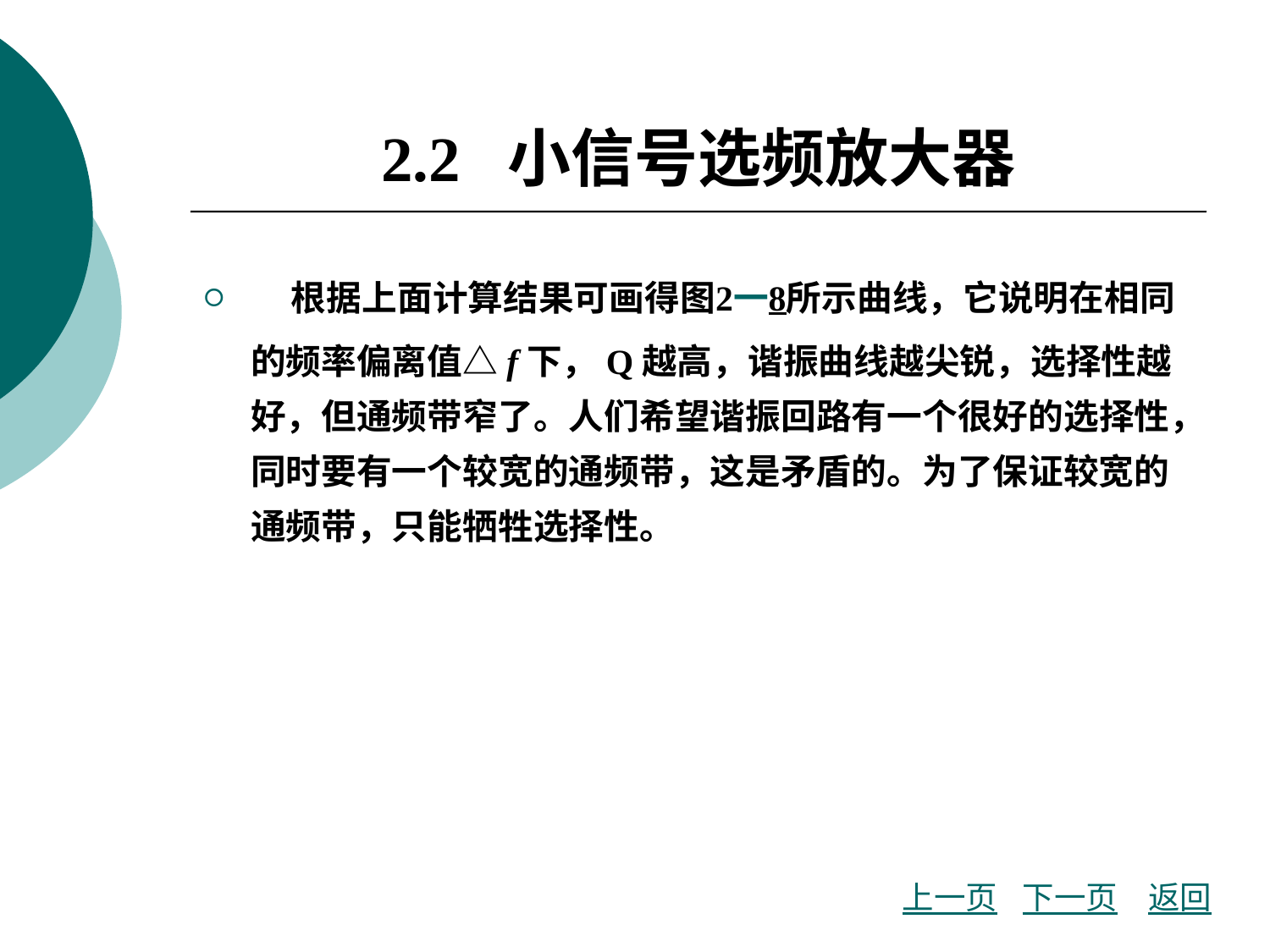

# 2.2  小信号选频放大器
    根据上面计算结果可画得图2一8所示曲线，它说明在相同的频率偏离值△f下，Q越高，谐振曲线越尖锐，选择性越好，但通频带窄了。人们希望谐振回路有一个很好的选择性，同时要有一个较宽的通频带，这是矛盾的。为了保证较宽的通频带，只能牺牲选择性。
上一页
下一页
返回